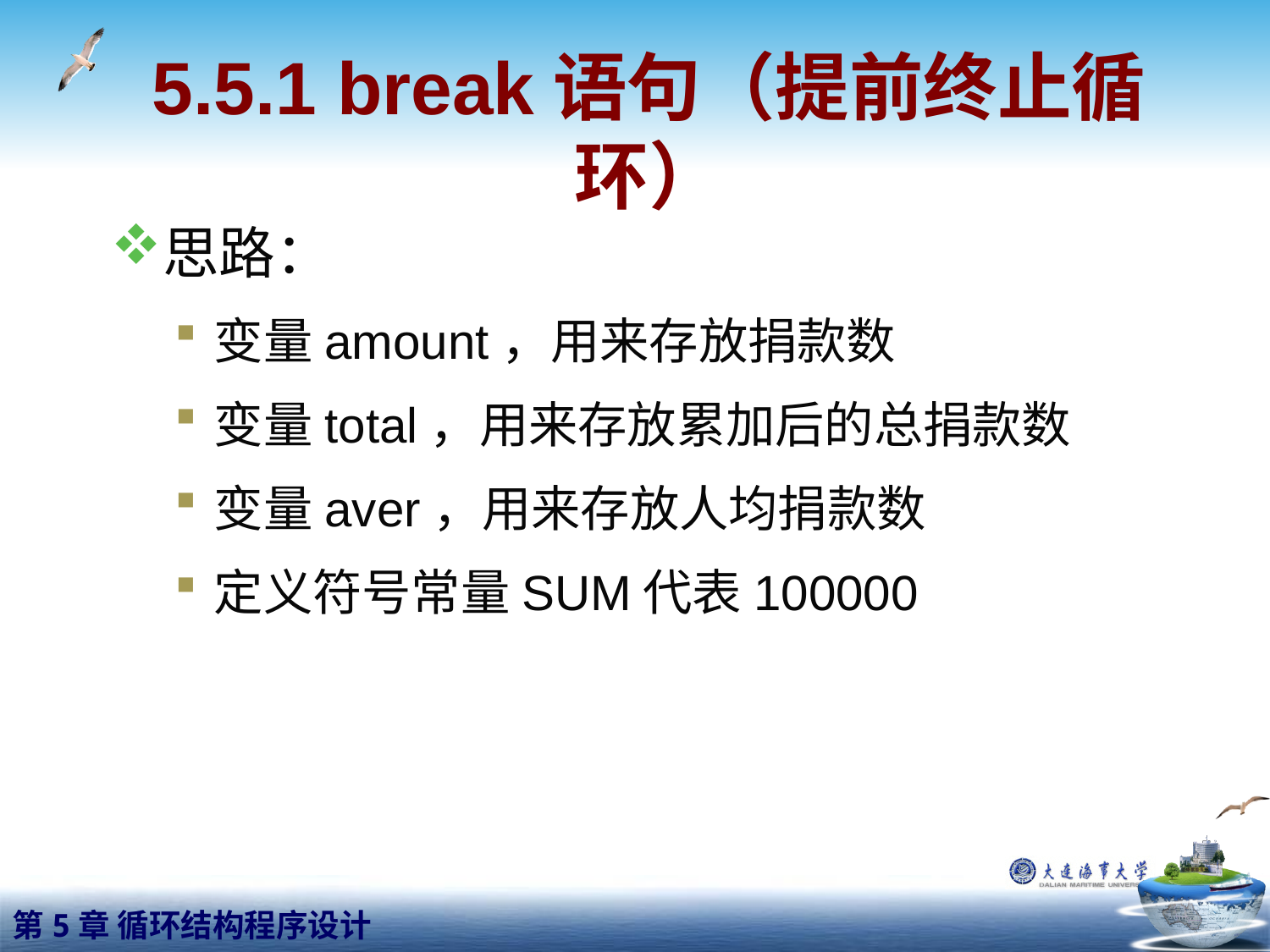

# 5.5.1 break语句（提前终止循环）
思路：
变量amount，用来存放捐款数
变量total，用来存放累加后的总捐款数
变量aver，用来存放人均捐款数
定义符号常量SUM代表100000